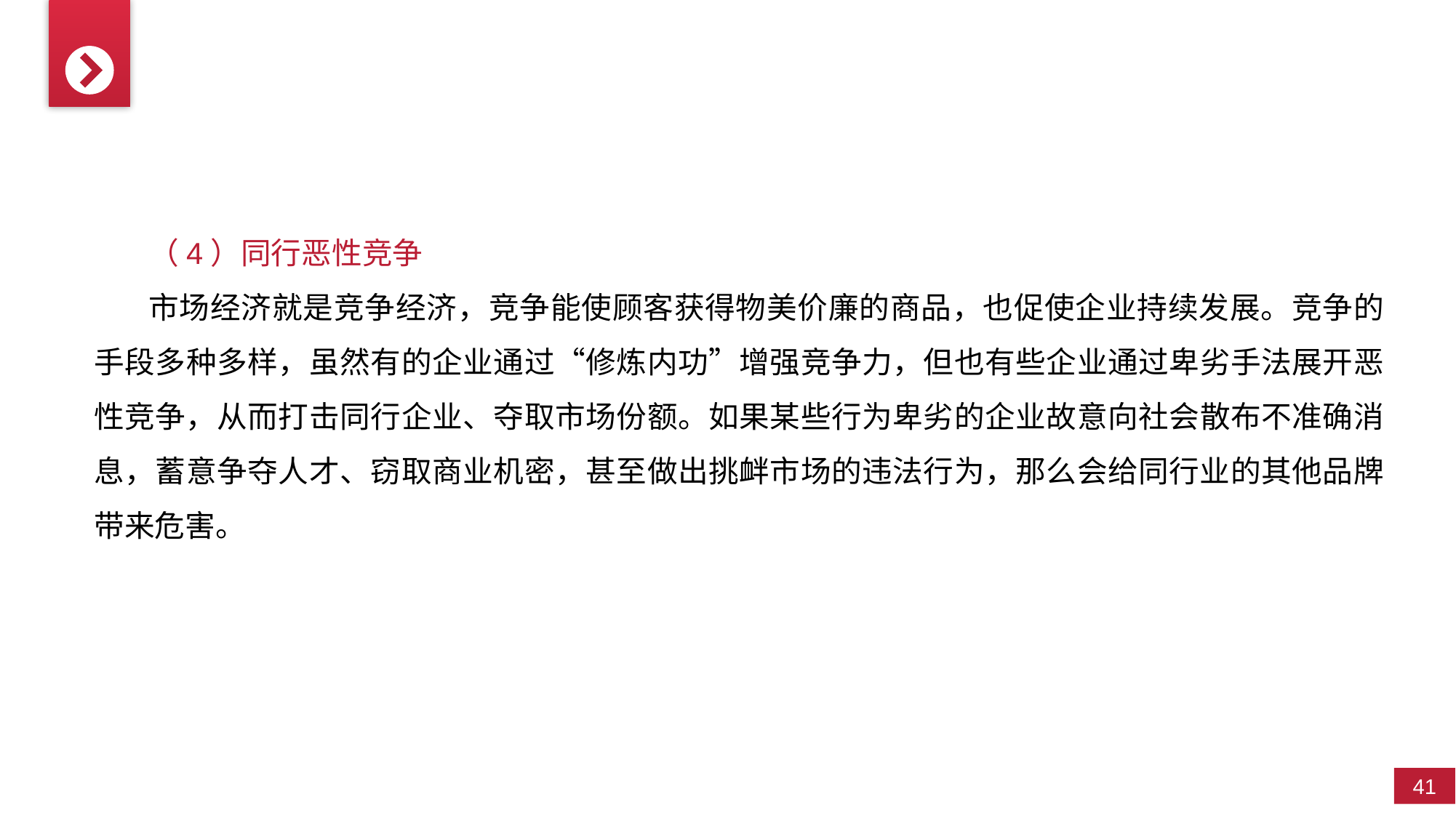

（4）同行恶性竞争
市场经济就是竞争经济，竞争能使顾客获得物美价廉的商品，也促使企业持续发展。竞争的手段多种多样，虽然有的企业通过“修炼内功”增强竞争力，但也有些企业通过卑劣手法展开恶性竞争，从而打击同行企业、夺取市场份额。如果某些行为卑劣的企业故意向社会散布不准确消息，蓄意争夺人才、窃取商业机密，甚至做出挑衅市场的违法行为，那么会给同行业的其他品牌带来危害。